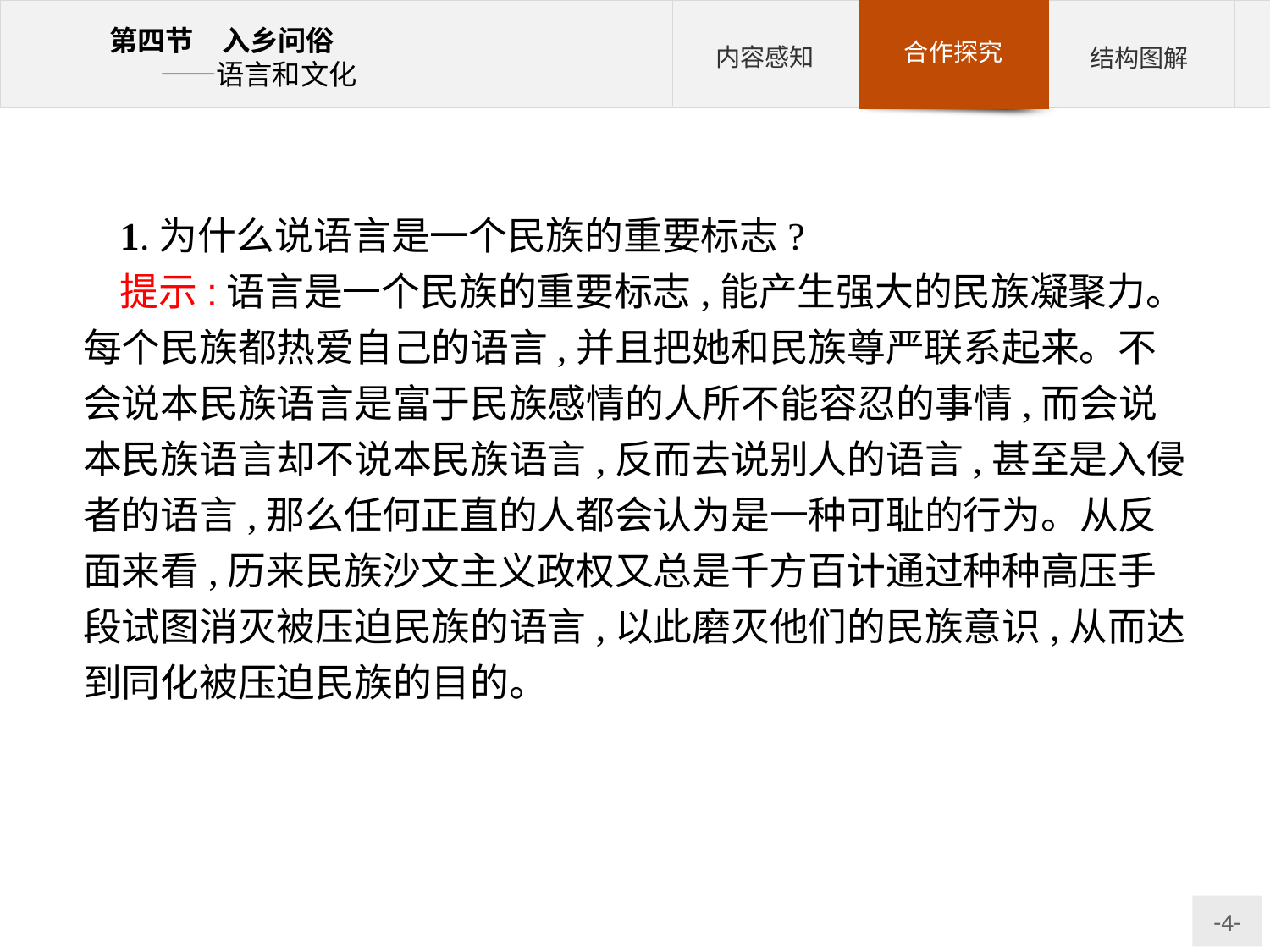

1.为什么说语言是一个民族的重要标志?
提示:语言是一个民族的重要标志,能产生强大的民族凝聚力。每个民族都热爱自己的语言,并且把她和民族尊严联系起来。不会说本民族语言是富于民族感情的人所不能容忍的事情,而会说本民族语言却不说本民族语言,反而去说别人的语言,甚至是入侵者的语言,那么任何正直的人都会认为是一种可耻的行为。从反面来看,历来民族沙文主义政权又总是千方百计通过种种高压手段试图消灭被压迫民族的语言,以此磨灭他们的民族意识,从而达到同化被压迫民族的目的。